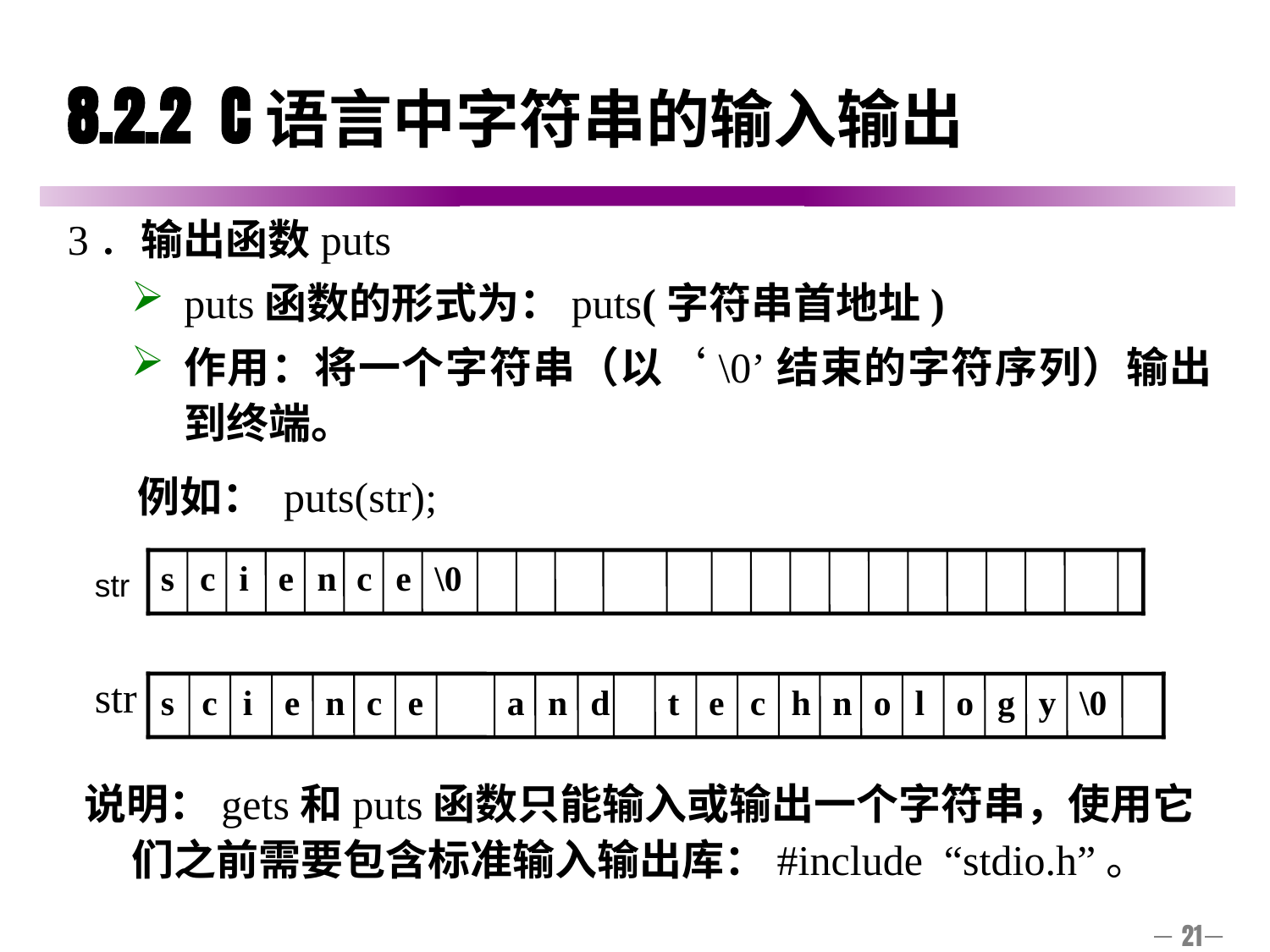

# 8.2.2  C语言中字符串的输入输出
3．输出函数puts
puts函数的形式为：puts(字符串首地址)
作用：将一个字符串（以‘\0’结束的字符序列）输出到终端。
例如： puts(str);
s

c

i

e

n

c

e

\0

str

str
s

c

i

e

n

c

e

a

n

d

t

e

c

h

n

o

l

o

g

y

\0

说明：gets和puts函数只能输入或输出一个字符串，使用它们之前需要包含标准输入输出库：#include  “stdio.h”。
－21－